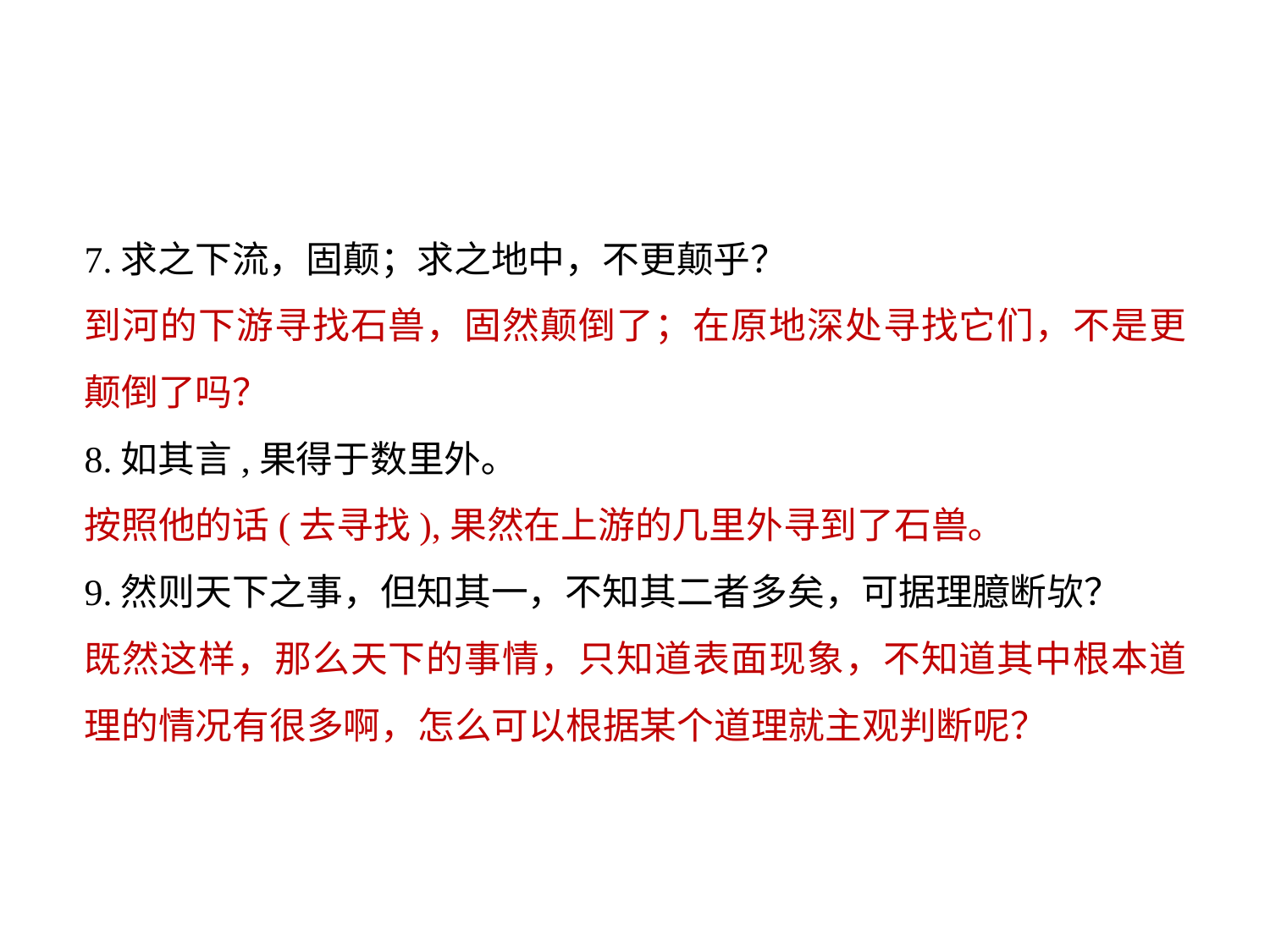

7.求之下流，固颠；求之地中，不更颠乎？
到河的下游寻找石兽，固然颠倒了；在原地深处寻找它们，不是更颠倒了吗？
8.如其言,果得于数里外｡
按照他的话(去寻找),果然在上游的几里外寻到了石兽｡
9.然则天下之事，但知其一，不知其二者多矣，可据理臆断欤？
既然这样，那么天下的事情，只知道表面现象，不知道其中根本道理的情况有很多啊，怎么可以根据某个道理就主观判断呢？